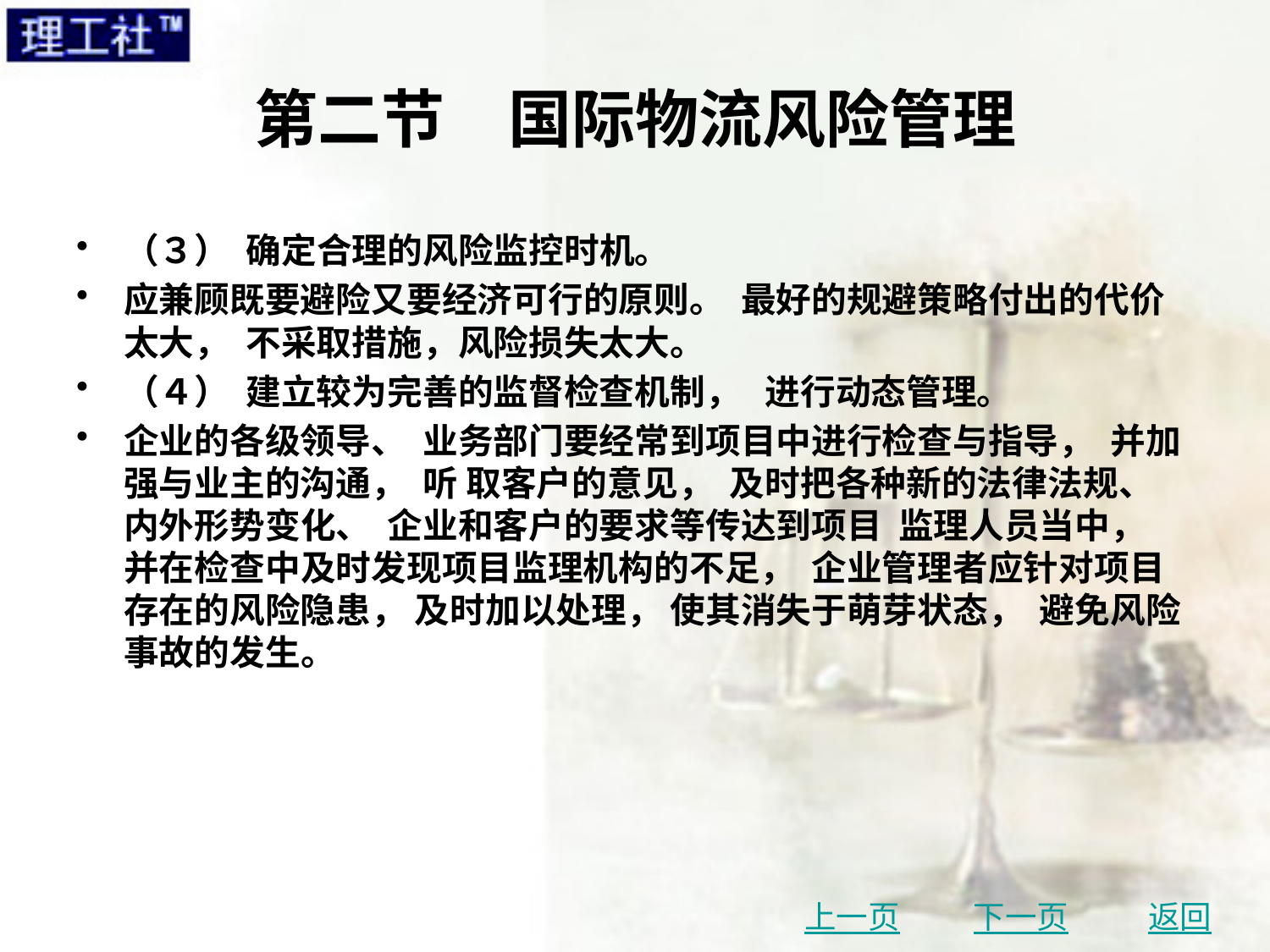

# 第二节　国际物流风险管理
（３）  确定合理的风险监控时机。
应兼顾既要避险又要经济可行的原则。  最好的规避策略付出的代价太大，  不采取措施，风险损失太大。
（４）  建立较为完善的监督检查机制，   进行动态管理。
企业的各级领导、  业务部门要经常到项目中进行检查与指导，  并加强与业主的沟通，  听 取客户的意见，  及时把各种新的法律法规、   内外形势变化、  企业和客户的要求等传达到项目  监理人员当中，  并在检查中及时发现项目监理机构的不足，  企业管理者应针对项目存在的风险隐患， 及时加以处理， 使其消失于萌芽状态，  避免风险事故的发生。

上一页
下一页
返回